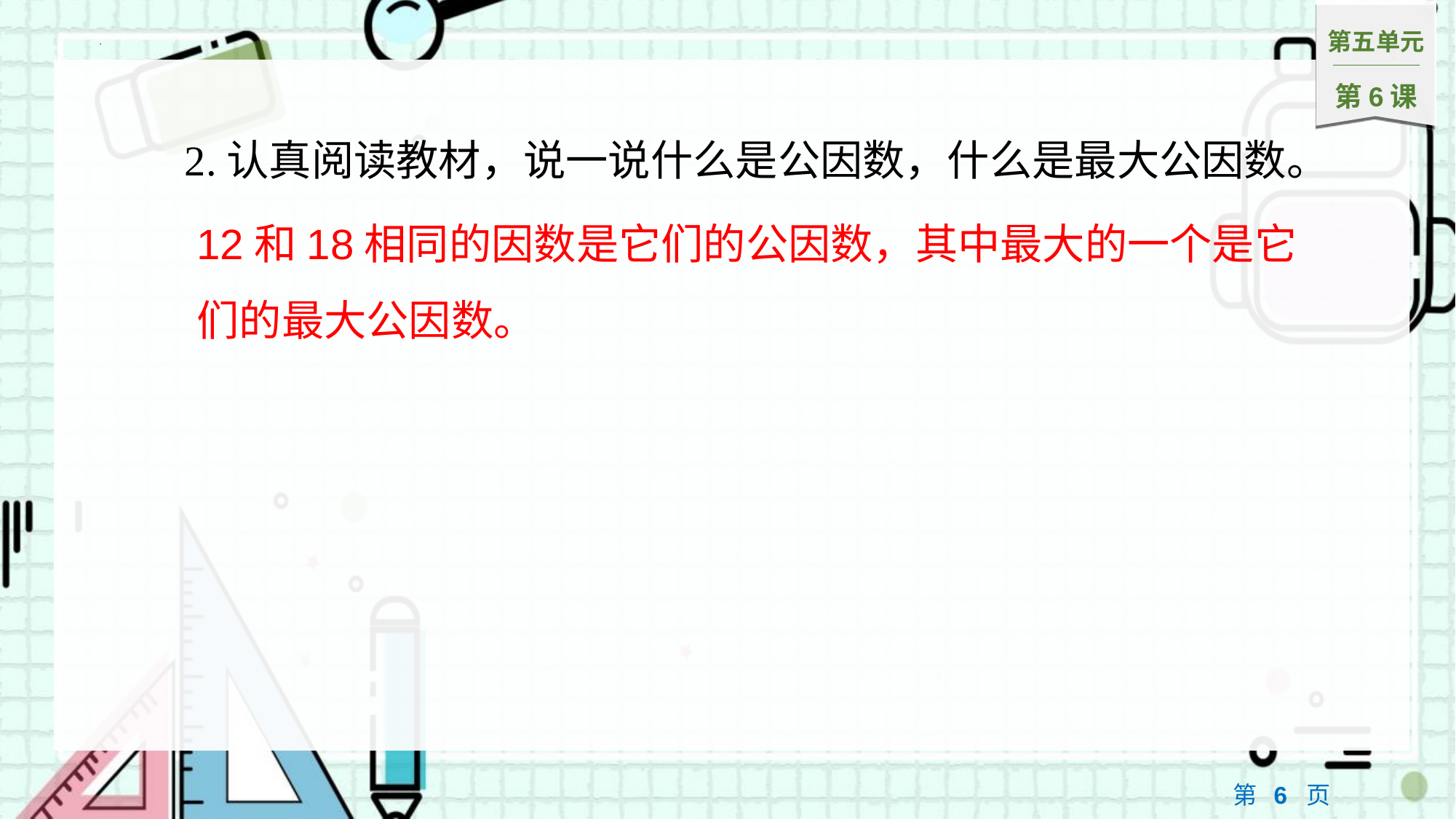

2.认真阅读教材，说一说什么是公因数，什么是最大公因数。
12和18相同的因数是它们的公因数，其中最大的一个是它们的最大公因数。